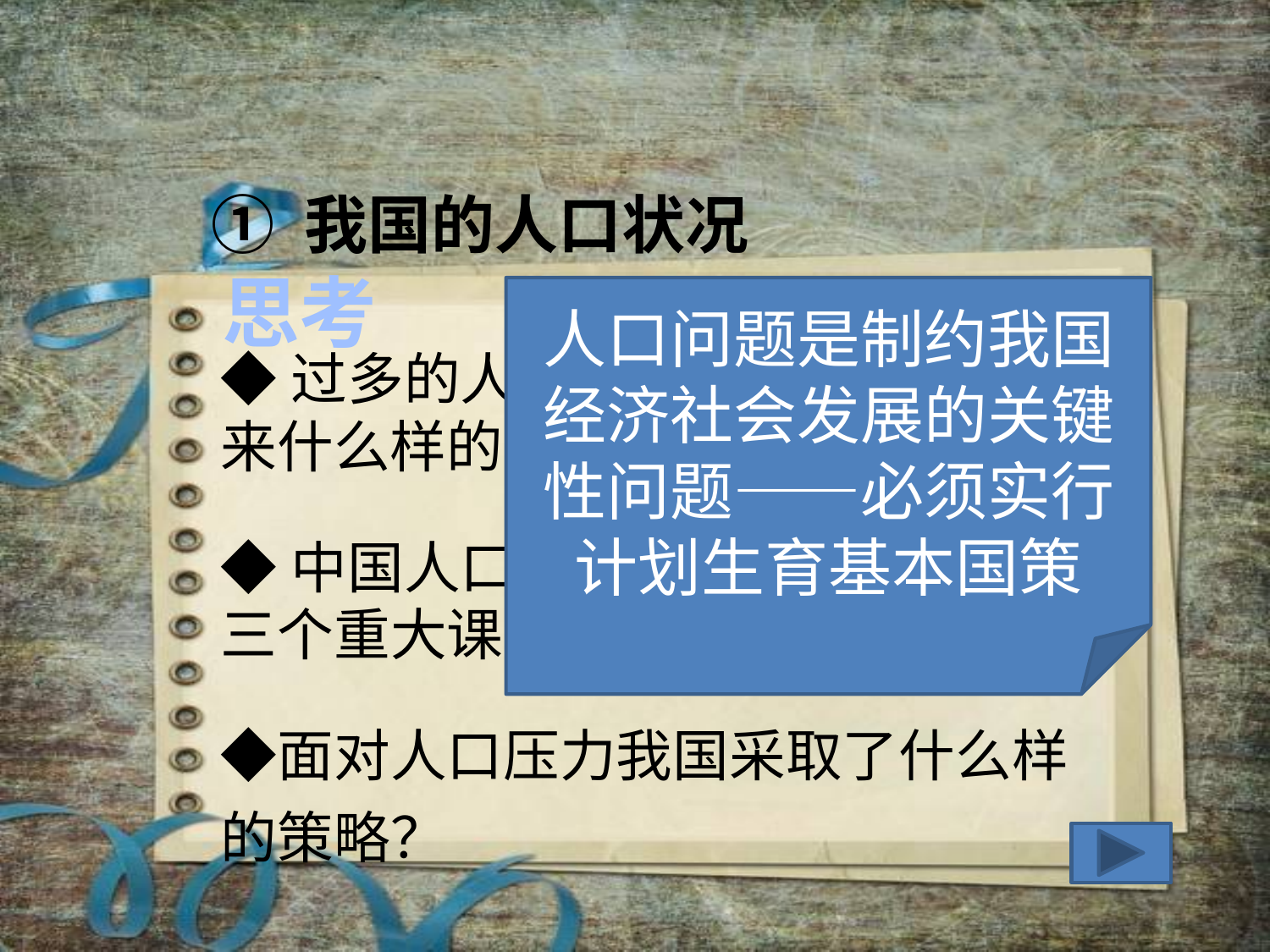

① 我国的人口状况
思考
人口问题是制约我国经济社会发展的关键性问题——必须实行计划生育基本国策
◆过多的人口给社会和经济发展带来什么样的压力？
◆中国人口可持续发展所要解决的三个重大课题是什么？
◆面对人口压力我国采取了什么样的策略？